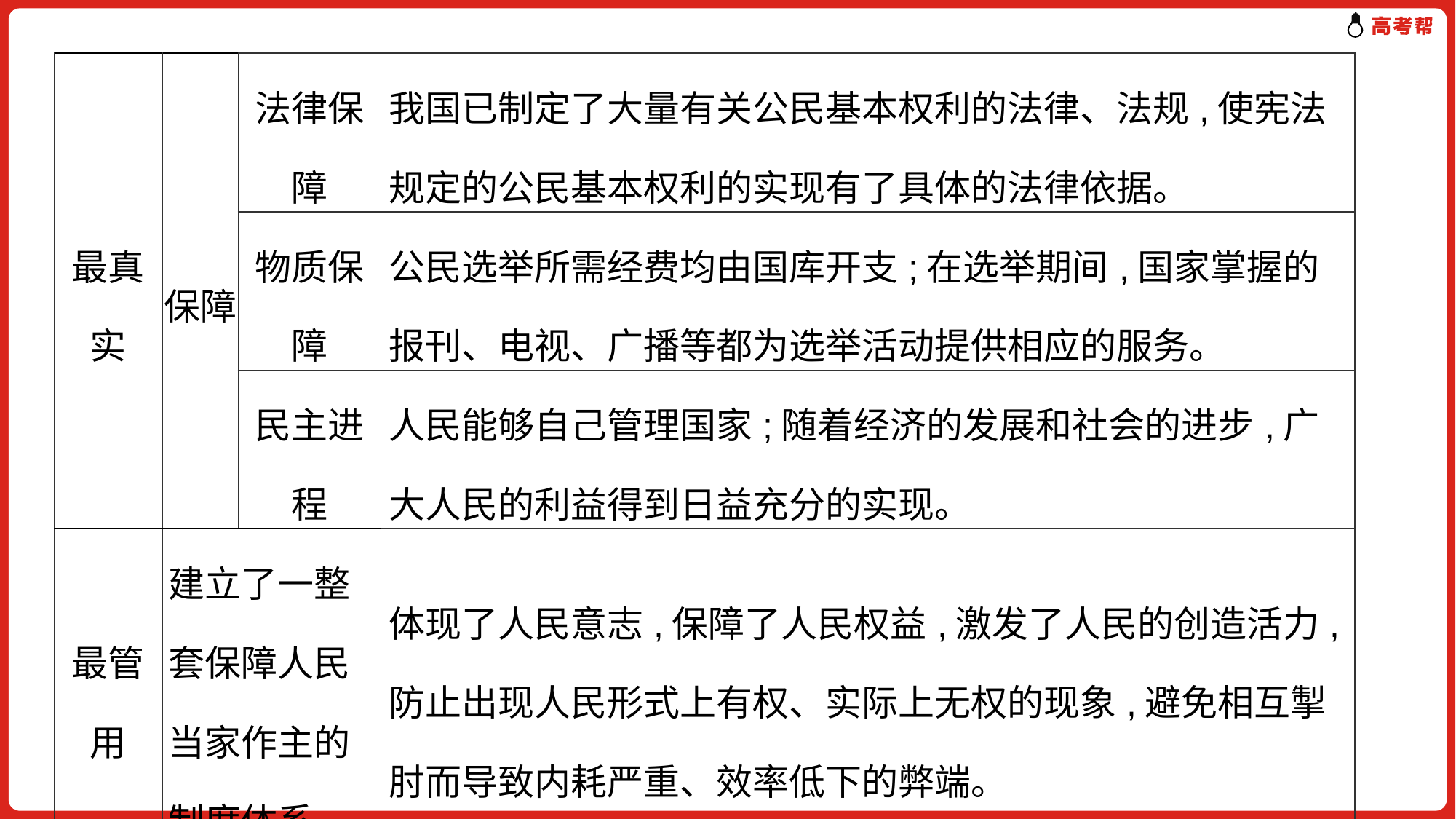

| 最真实 | 保障 | 法律保障 | 我国已制定了大量有关公民基本权利的法律、法规,使宪法规定的公民基本权利的实现有了具体的法律依据。 |
| --- | --- | --- | --- |
|  |  | 物质保障 | 公民选举所需经费均由国库开支;在选举期间,国家掌握的报刊、电视、广播等都为选举活动提供相应的服务。 |
|  |  | 民主进程 | 人民能够自己管理国家;随着经济的发展和社会的进步,广大人民的利益得到日益充分的实现。 |
| 最管用 | 建立了一整套保障人民当家作主的制度体系 |  | 体现了人民意志,保障了人民权益,激发了人民的创造活力,防止出现人民形式上有权、实际上无权的现象,避免相互掣肘而导致内耗严重、效率低下的弊端。 |